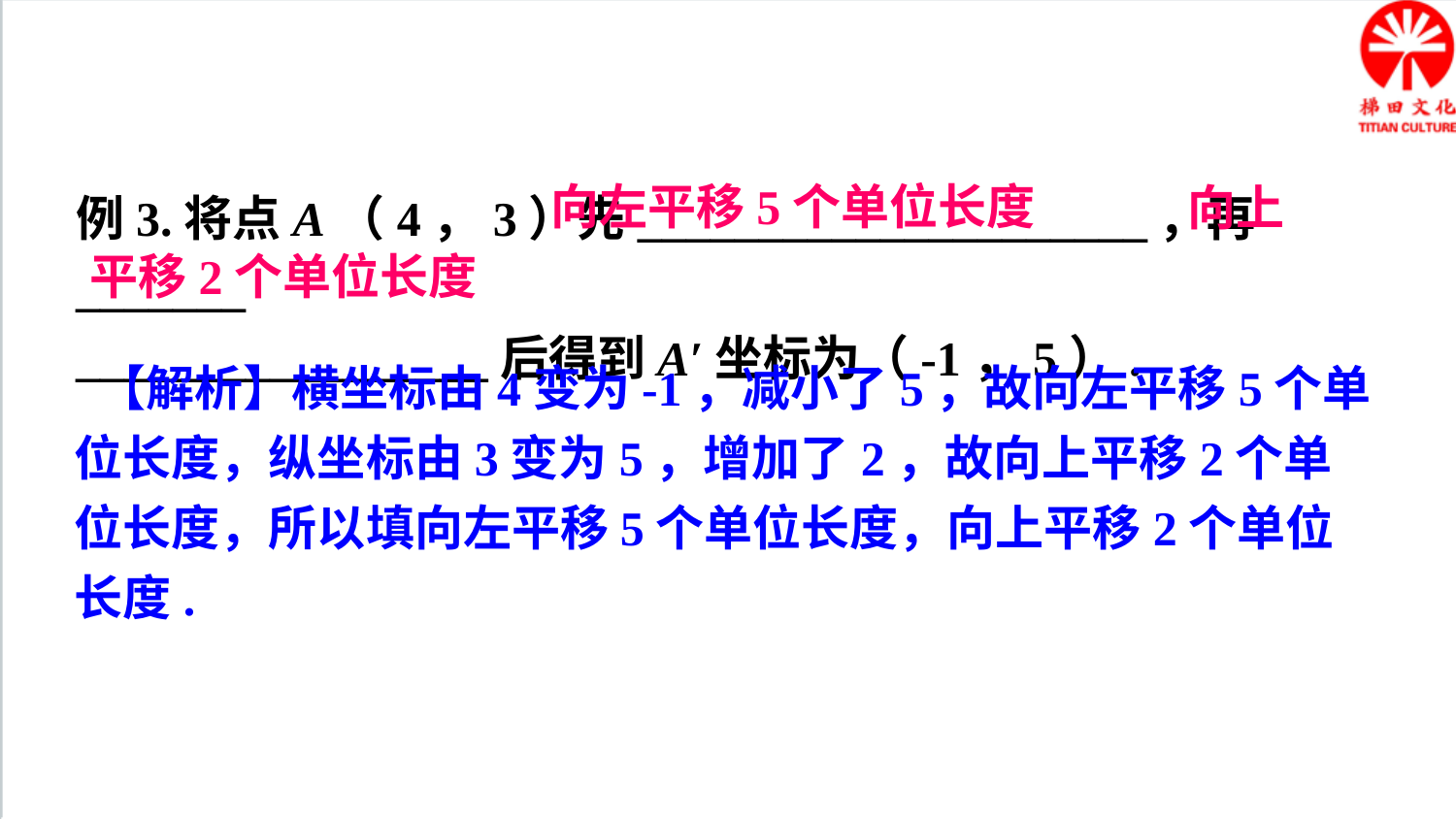

向左平移5个单位长度
例3.将点A（4，3）先_____________________，再_______
_________________后得到A′坐标为（-1，5）.
向上
平移2个单位长度
 【解析】横坐标由4变为-1，减小了5，故向左平移5个单位长度，纵坐标由3变为5，增加了2，故向上平移2个单位长度，所以填向左平移5个单位长度，向上平移2个单位长度.